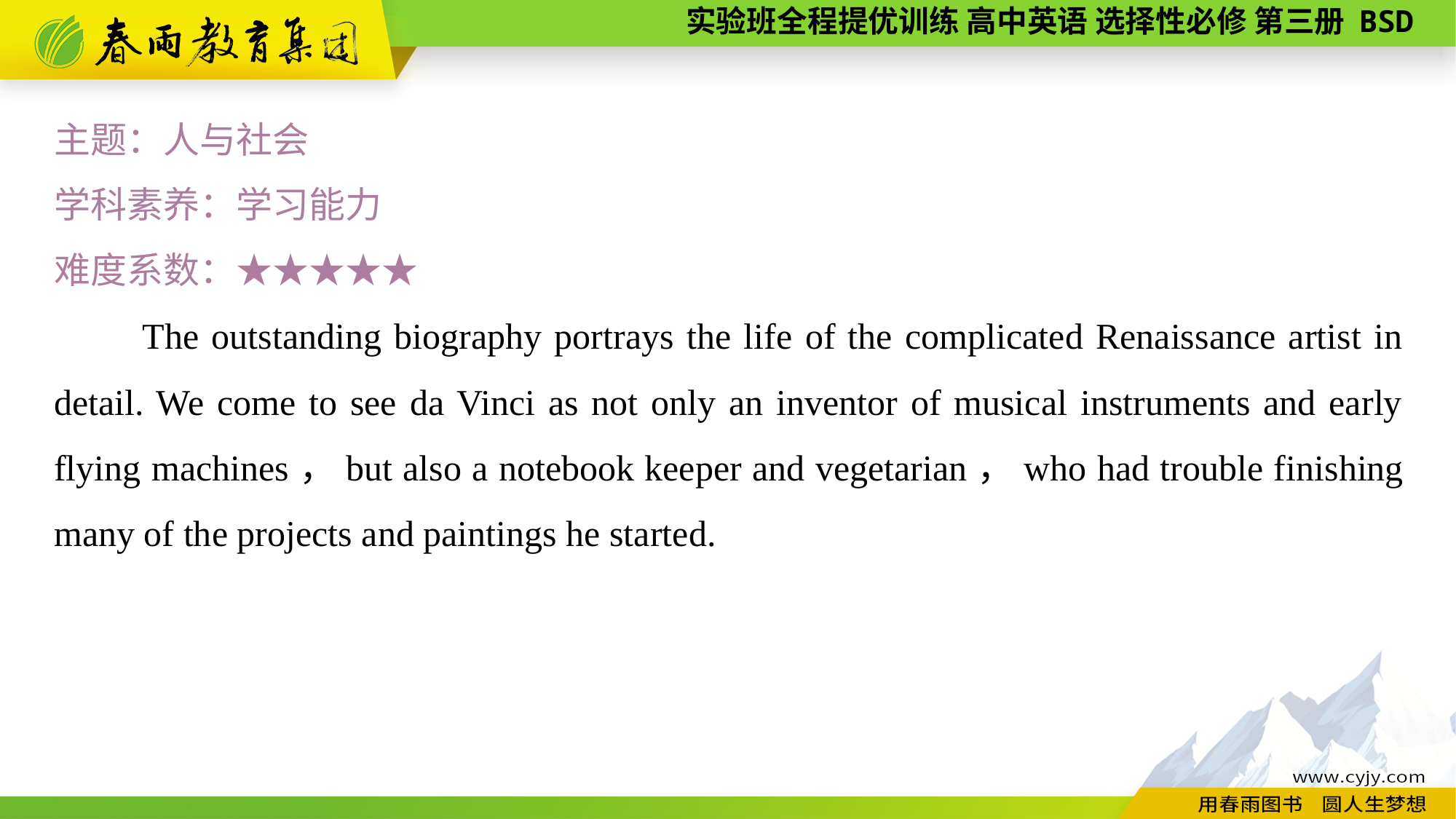

主题：人与社会
学科素养：学习能力
难度系数：★★★★★
　　The outstanding biography portrays the life of the complicated Renaissance artist in detail. We come to see da Vinci as not only an inventor of musical instruments and early flying machines，but also a notebook keeper and vegetarian，who had trouble finishing many of the projects and paintings he started.